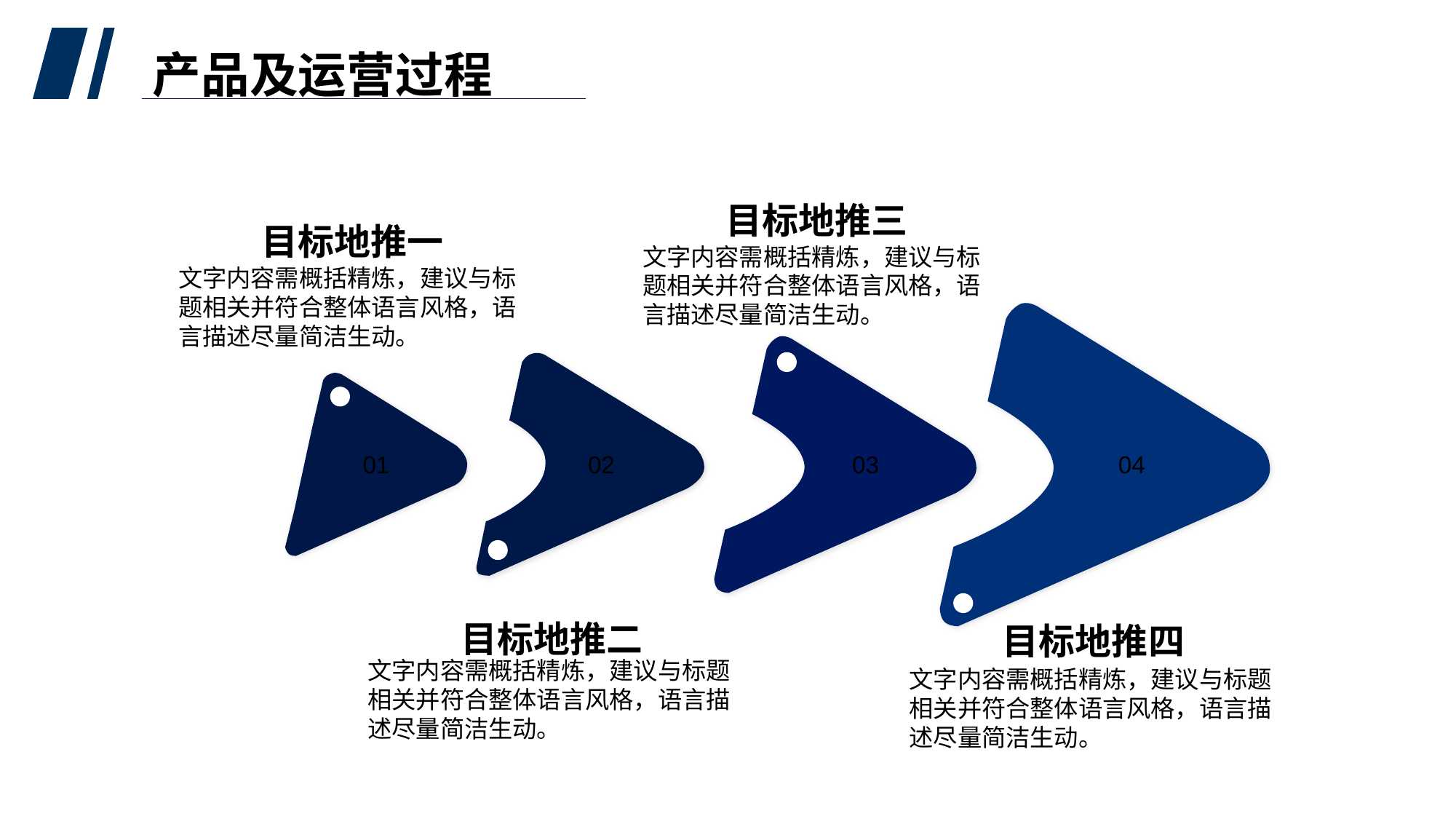

产品及运营过程
目标地推三
文字内容需概括精炼，建议与标题相关并符合整体语言风格，语言描述尽量简洁生动。
目标地推一
文字内容需概括精炼，建议与标题相关并符合整体语言风格，语言描述尽量简洁生动。
04
03
02

01

目标地推二
文字内容需概括精炼，建议与标题相关并符合整体语言风格，语言描述尽量简洁生动。
目标地推四
文字内容需概括精炼，建议与标题相关并符合整体语言风格，语言描述尽量简洁生动。